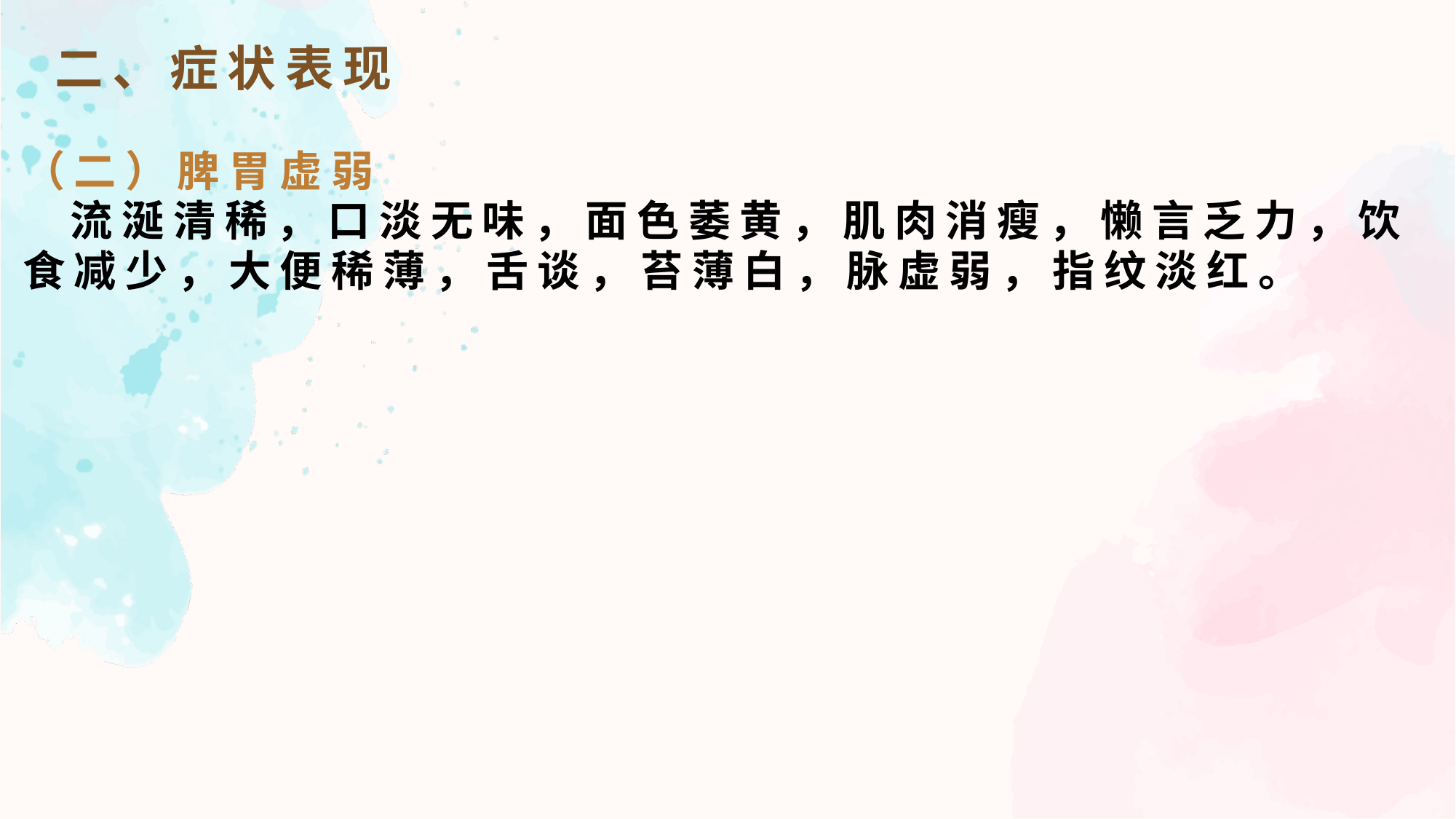

二、症状表现

（二）脾胃虚弱
  流涎清稀，口淡无味，面色萎黄，肌肉消瘦，懒言乏力，饮食减少，大便稀薄，舌谈，苔薄白，脉虚弱，指纹淡红。